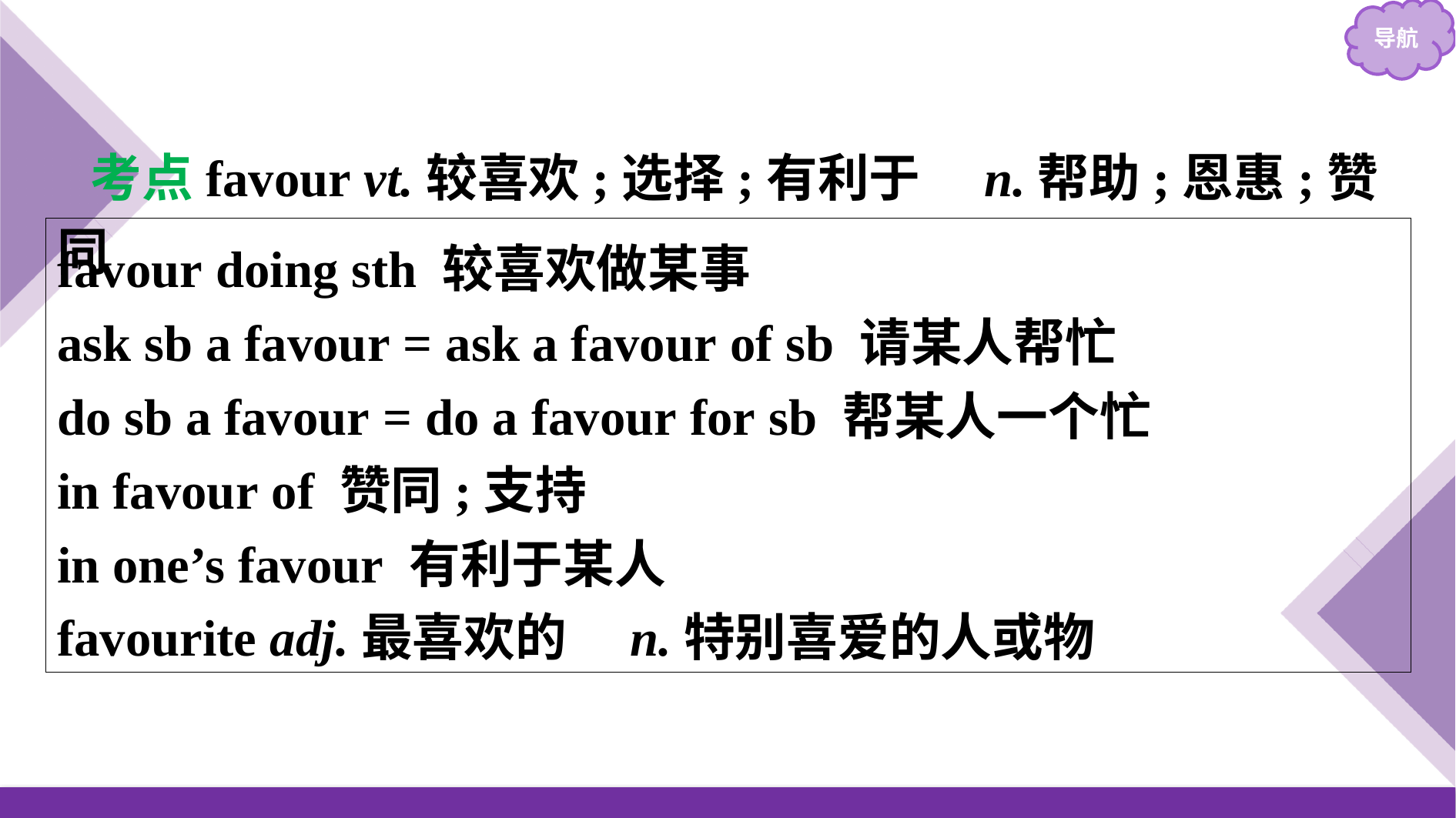

考点favour vt.较喜欢;选择;有利于　n.帮助;恩惠;赞同
favour doing sth 较喜欢做某事
ask sb a favour = ask a favour of sb 请某人帮忙
do sb a favour = do a favour for sb 帮某人一个忙
in favour of 赞同;支持
in one’s favour 有利于某人
favourite adj.最喜欢的　n.特别喜爱的人或物